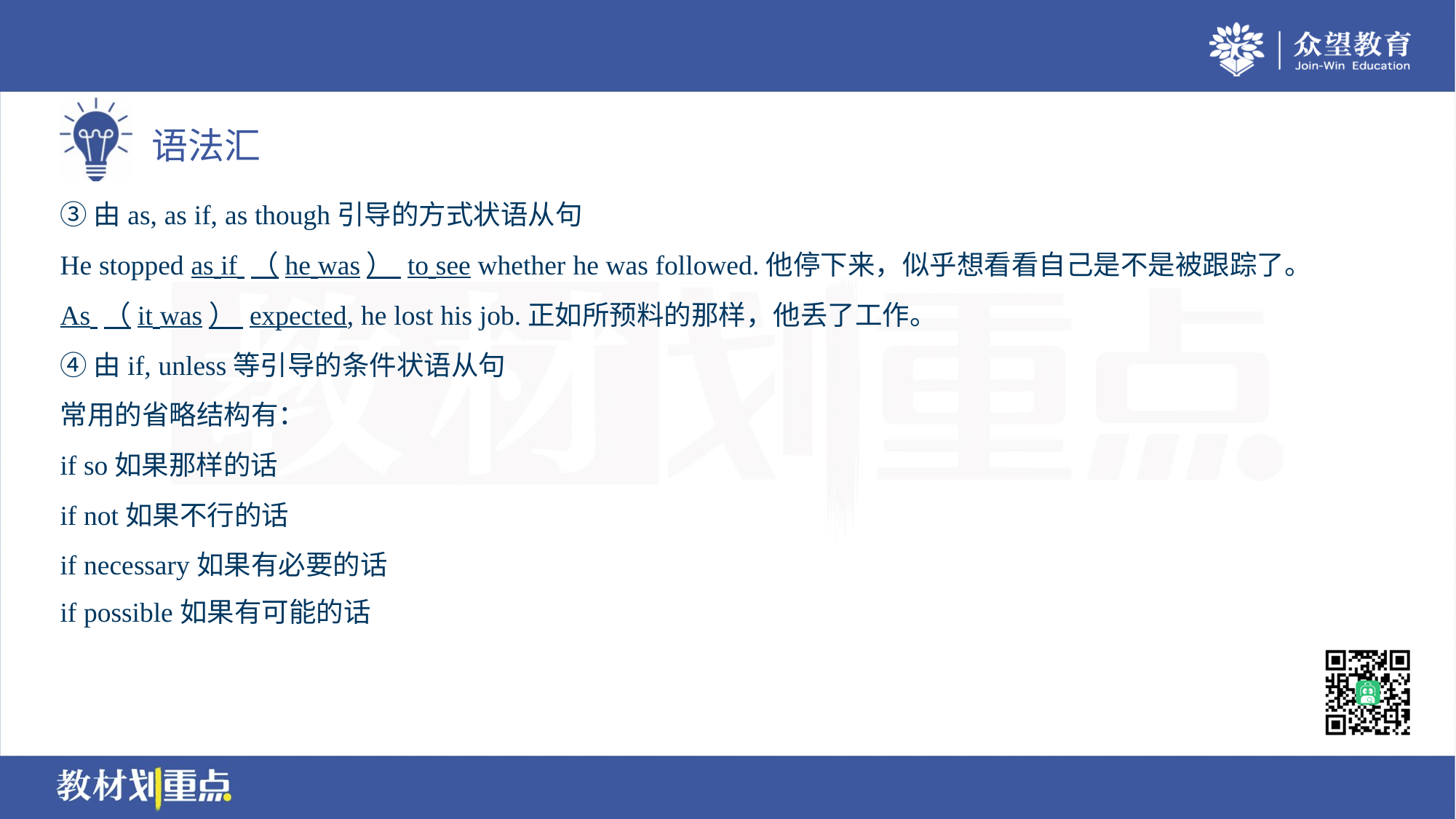

③由as, as if, as though引导的方式状语从句
He stopped as if （he was） to see whether he was followed.他停下来，似乎想看看自己是不是被跟踪了。
As （it was） expected, he lost his job.正如所预料的那样，他丢了工作。
④由if, unless等引导的条件状语从句
常用的省略结构有：
if so如果那样的话
if not如果不行的话
if necessary如果有必要的话
if possible如果有可能的话